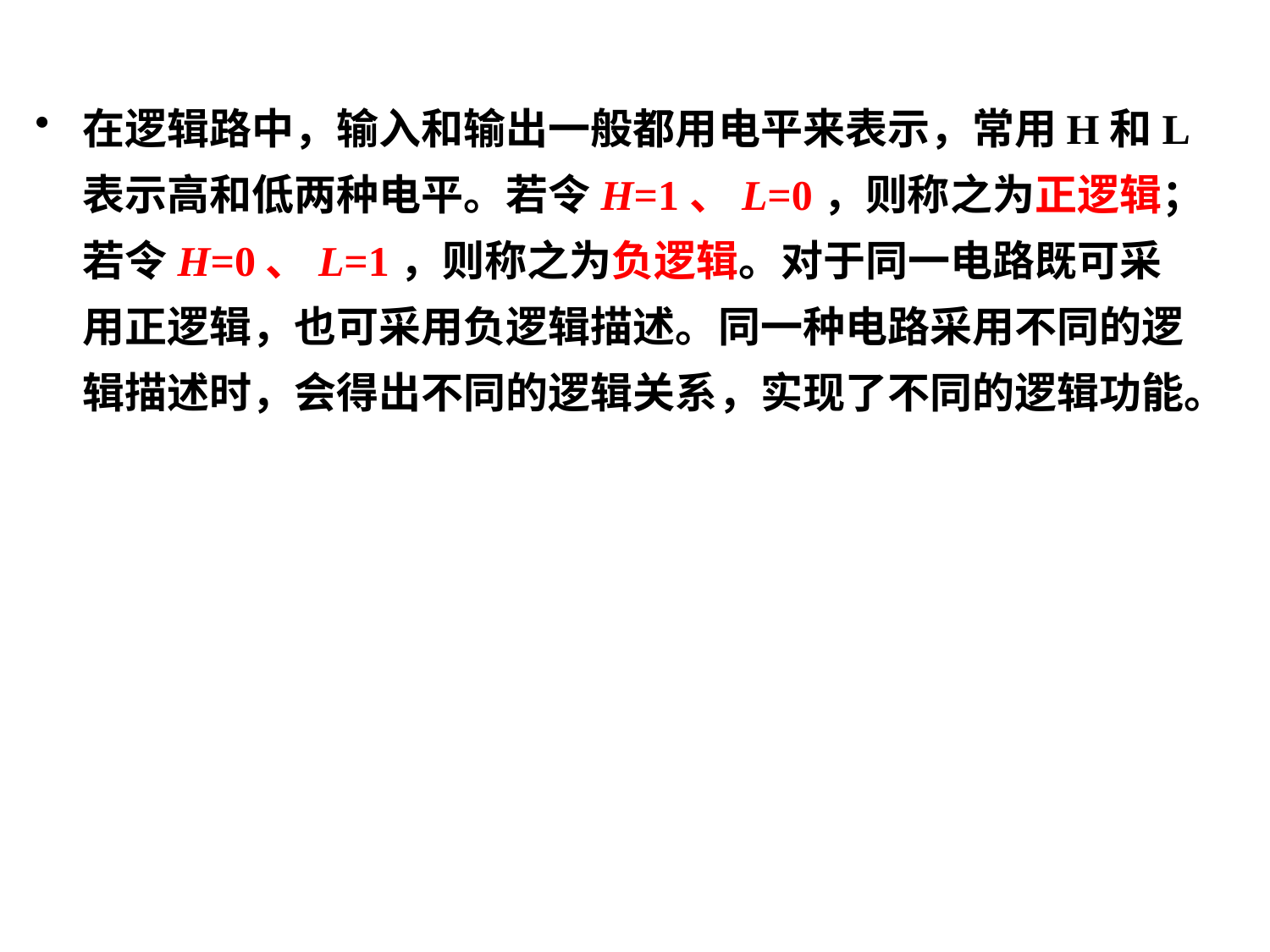

在逻辑路中，输入和输出一般都用电平来表示，常用H和L表示高和低两种电平。若令H=1、L=0，则称之为正逻辑；若令H=0、L=1，则称之为负逻辑。对于同一电路既可采用正逻辑，也可采用负逻辑描述。同一种电路采用不同的逻辑描述时，会得出不同的逻辑关系，实现了不同的逻辑功能。